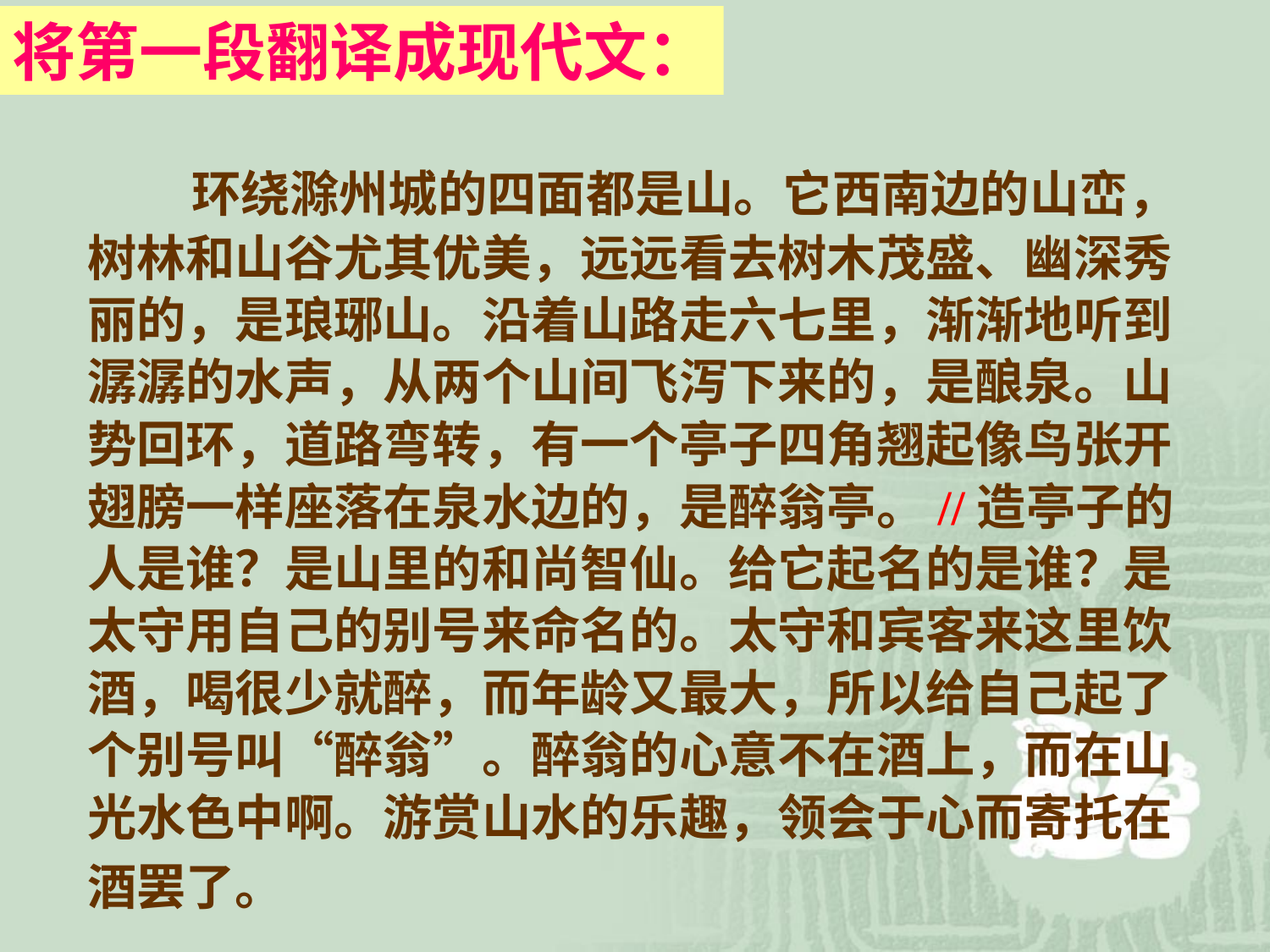

将第一段翻译成现代文：
       环绕滁州城的四面都是山。它西南边的山峦，树林和山谷尤其优美，远远看去树木茂盛、幽深秀丽的，是琅琊山。沿着山路走六七里，渐渐地听到潺潺的水声，从两个山间飞泻下来的，是酿泉。山势回环，道路弯转，有一个亭子四角翘起像鸟张开翅膀一样座落在泉水边的，是醉翁亭。//造亭子的人是谁？是山里的和尚智仙。给它起名的是谁？是太守用自己的别号来命名的。太守和宾客来这里饮酒，喝很少就醉，而年龄又最大，所以给自己起了个别号叫“醉翁”。醉翁的心意不在酒上，而在山光水色中啊。游赏山水的乐趣，领会于心而寄托在酒罢了。